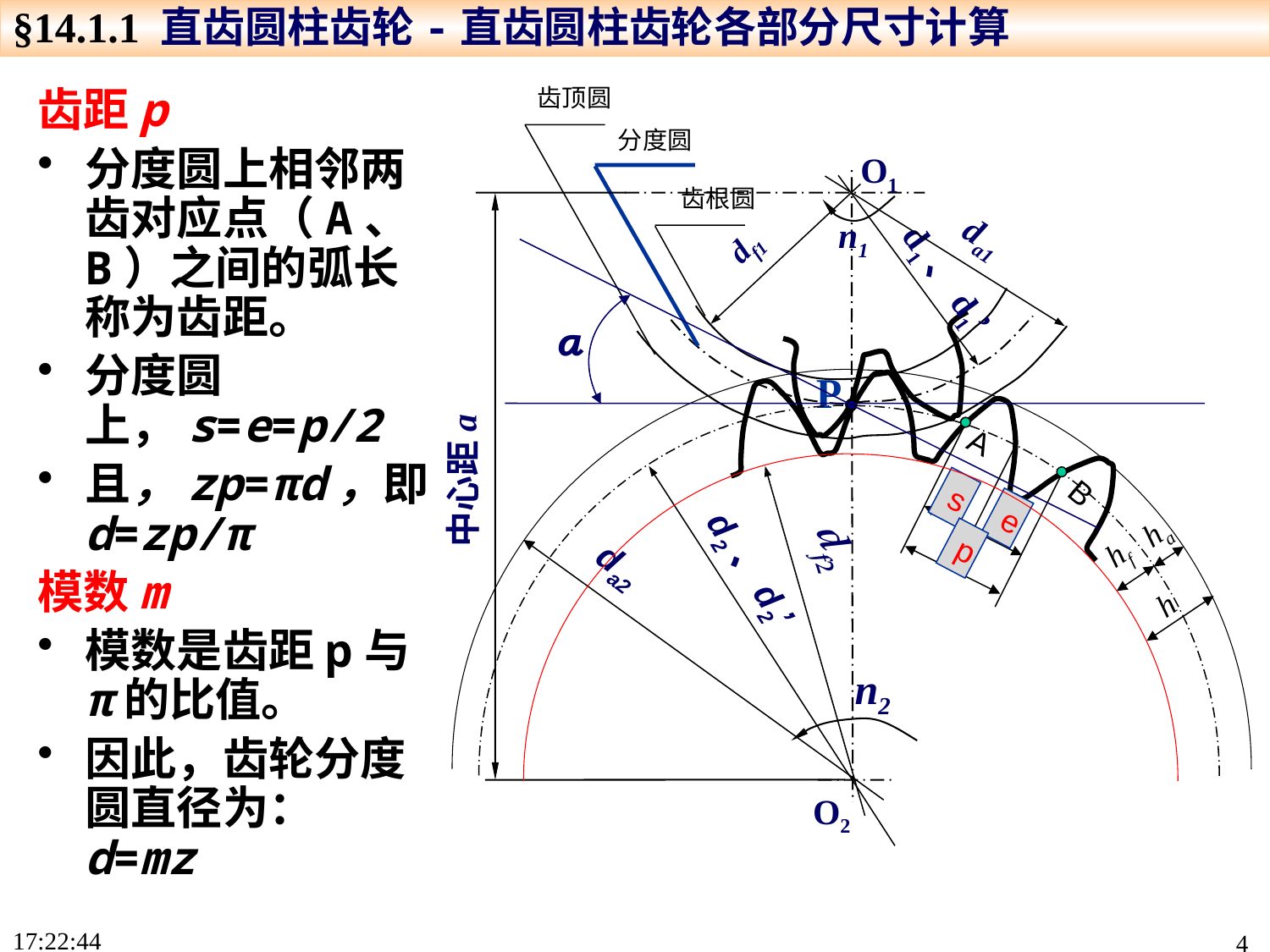

§14.1.1 直齿圆柱齿轮-直齿圆柱齿轮各部分尺寸计算
齿顶圆
分度圆

O1

齿根圆

da1
n1
df1

d1、d1’

α

P

A

中心距a

B
s

e

ha
df2
p
hf

da2

d2、d2’

h

n2

O2
齿距p
分度圆上相邻两齿对应点（A、B）之间的弧长称为齿距。
分度圆上，s=e=p/2
且，zp=πd，即d=zp/π
模数m
模数是齿距p与π的比值。
因此，齿轮分度圆直径为： d=mz
17:22:44
4